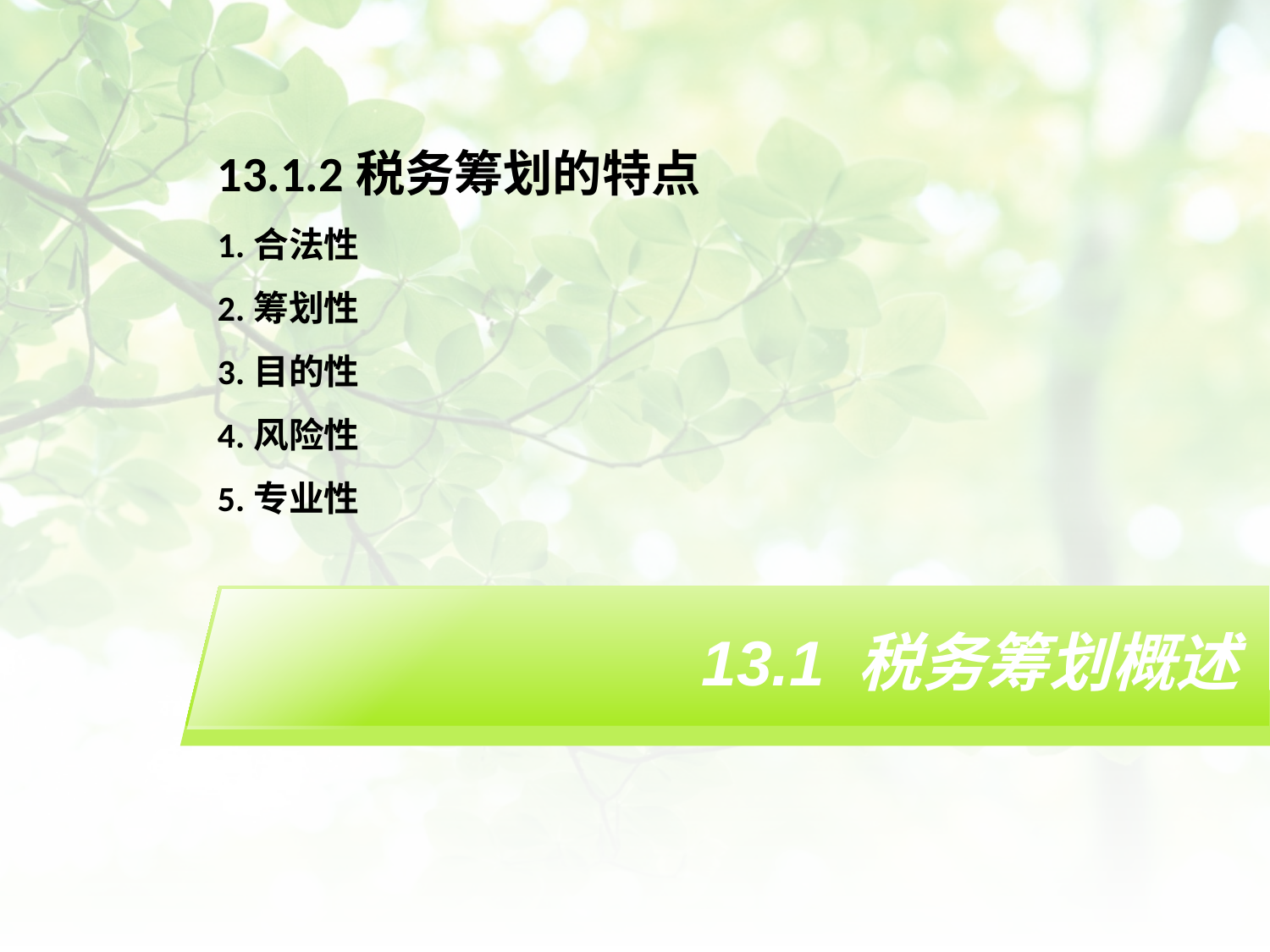

13.1.2税务筹划的特点
1.合法性
2.筹划性
3.目的性
4.风险性
5.专业性

# 13.1 税务筹划概述